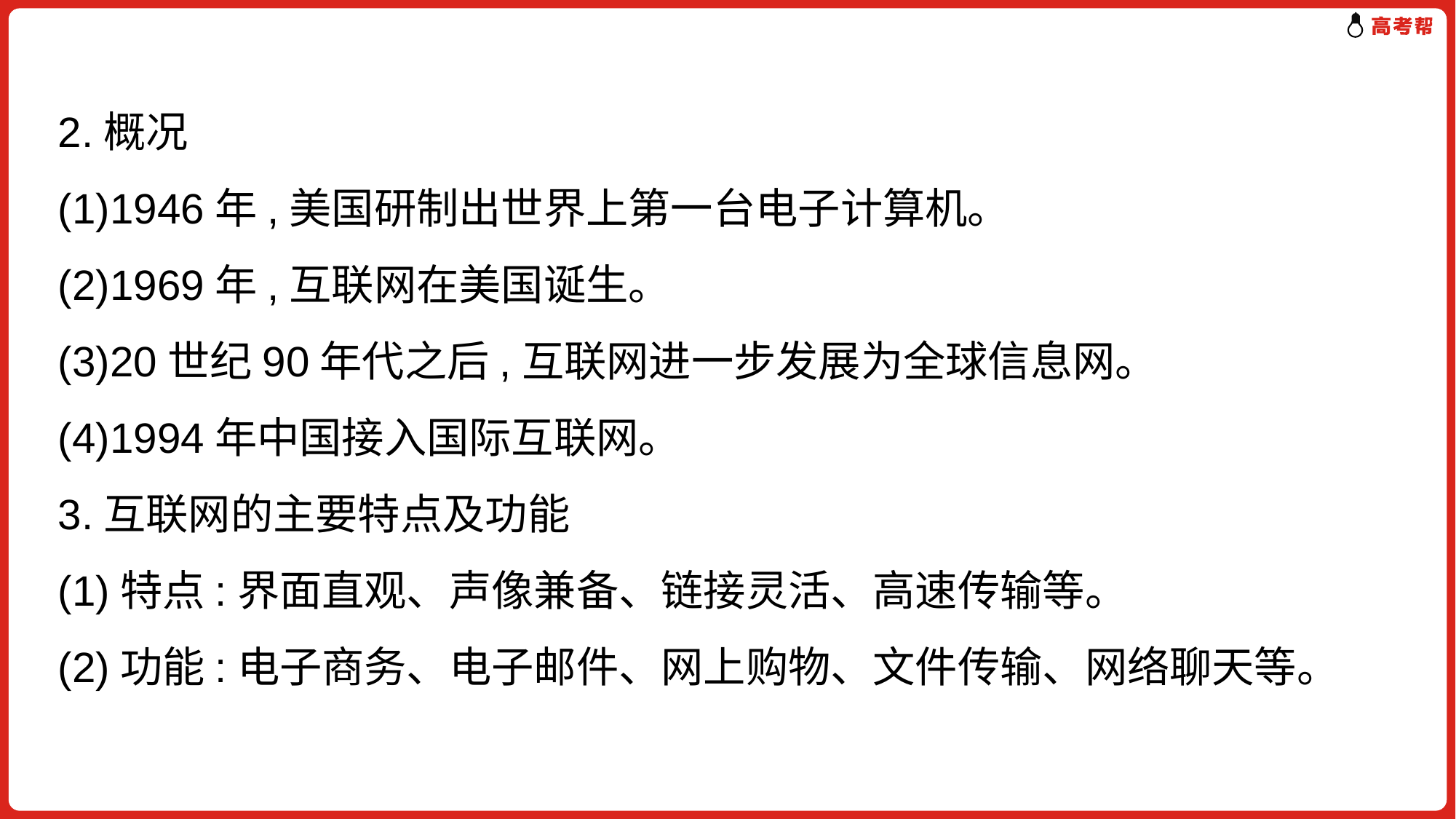

# 2.概况 (1)1946年,美国研制出世界上第一台电子计算机。 (2)1969年,互联网在美国诞生。 (3)20世纪90年代之后,互联网进一步发展为全球信息网。 (4)1994年中国接入国际互联网。 3.互联网的主要特点及功能 (1)特点:界面直观、声像兼备、链接灵活、高速传输等。 (2)功能:电子商务、电子邮件、网上购物、文件传输、网络聊天等。